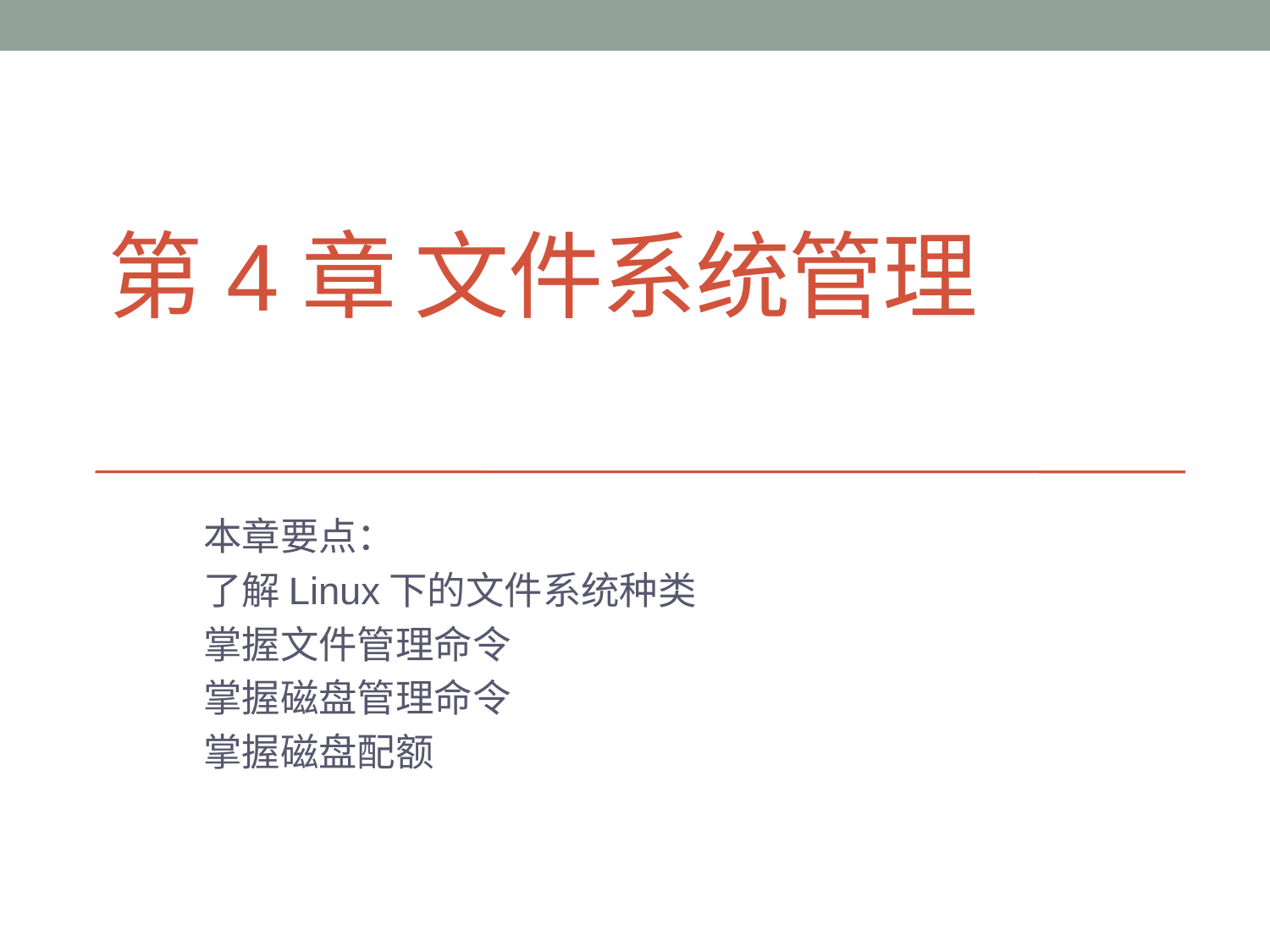

# 第4章 文件系统管理
本章要点：
了解Linux下的文件系统种类
掌握文件管理命令
掌握磁盘管理命令
掌握磁盘配额